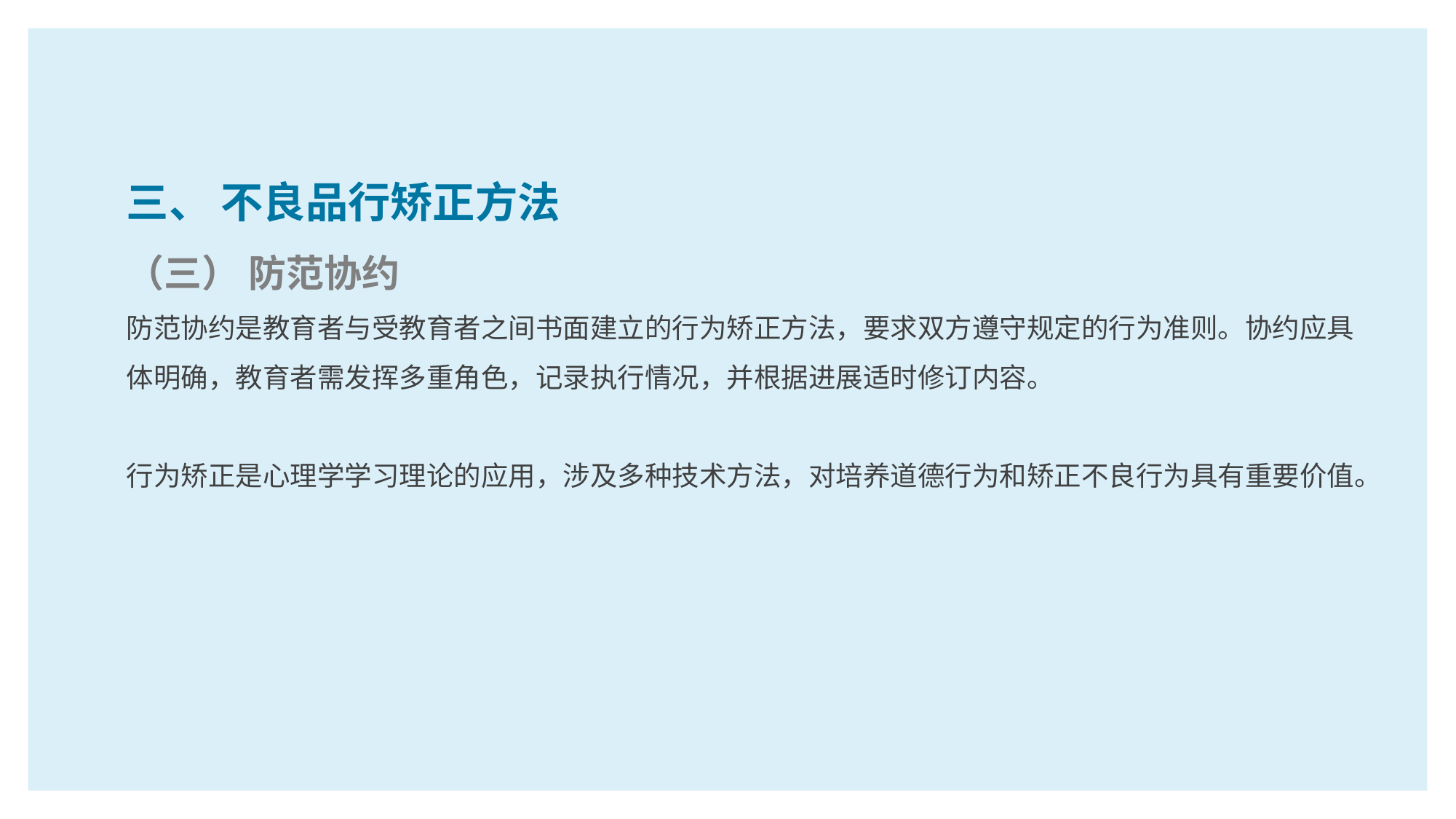

三、 不良品行矫正方法
（三） 防范协约
防范协约是教育者与受教育者之间书面建立的行为矫正方法，要求双方遵守规定的行为准则。协约应具体明确，教育者需发挥多重角色，记录执行情况，并根据进展适时修订内容。

行为矫正是心理学学习理论的应用，涉及多种技术方法，对培养道德行为和矫正不良行为具有重要价值。